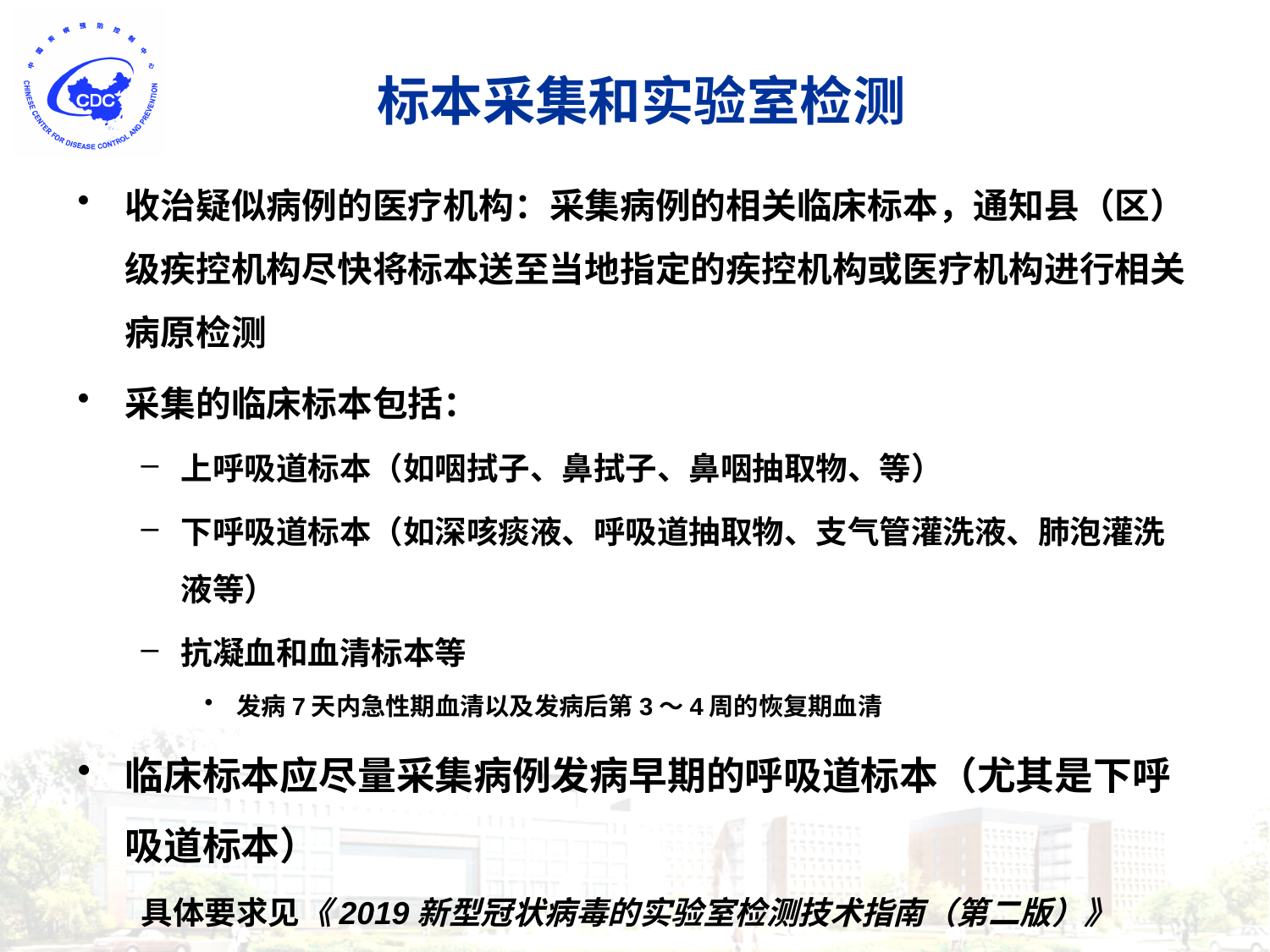

# 标本采集和实验室检测
收治疑似病例的医疗机构：采集病例的相关临床标本，通知县（区）级疾控机构尽快将标本送至当地指定的疾控机构或医疗机构进行相关病原检测
采集的临床标本包括：
上呼吸道标本（如咽拭子、鼻拭子、鼻咽抽取物、等）
下呼吸道标本（如深咳痰液、呼吸道抽取物、支气管灌洗液、肺泡灌洗液等）
抗凝血和血清标本等
发病7天内急性期血清以及发病后第3～4周的恢复期血清
临床标本应尽量采集病例发病早期的呼吸道标本（尤其是下呼吸道标本）
具体要求见《2019新型冠状病毒的实验室检测技术指南（第二版）》